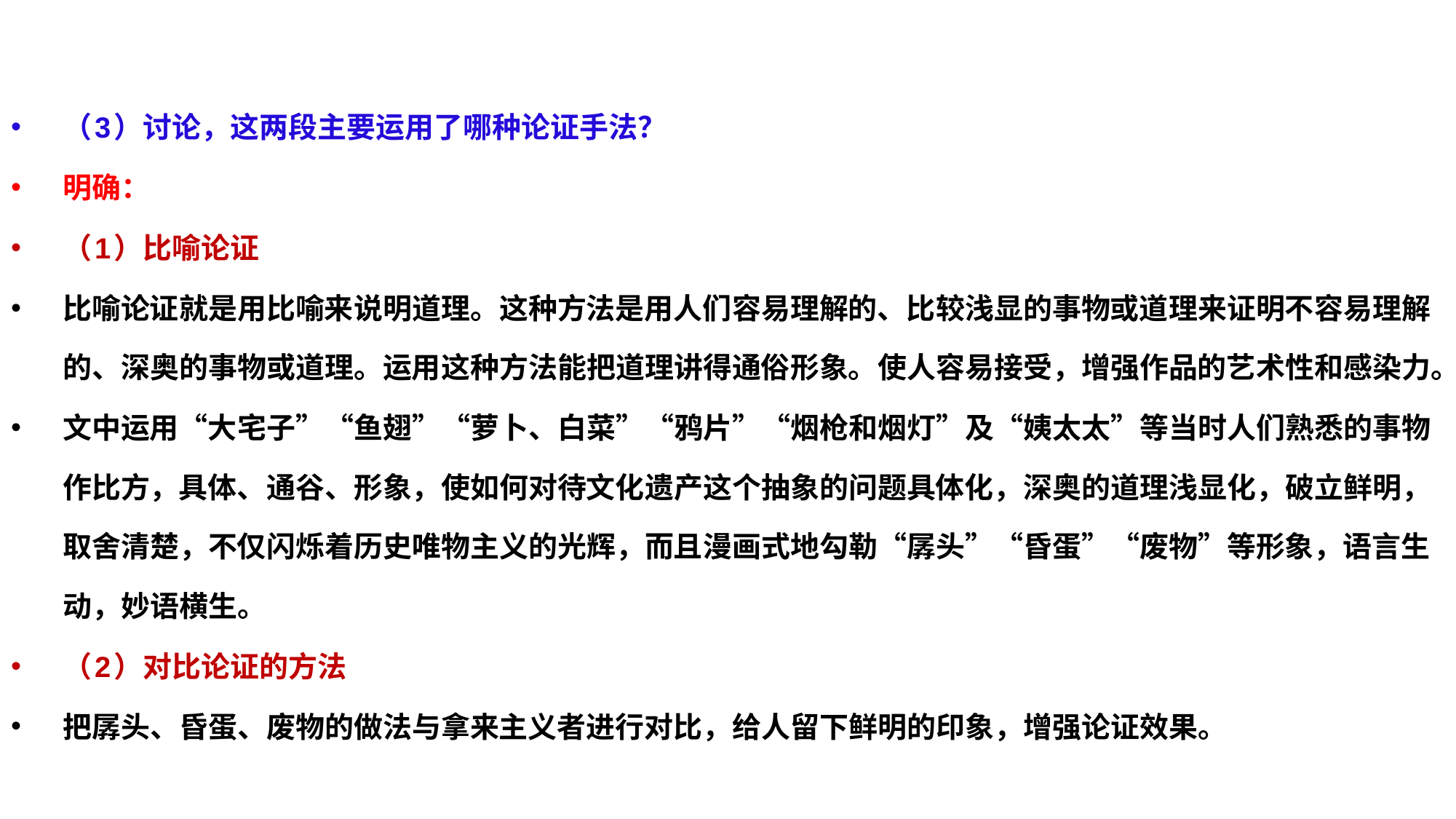

（3）讨论，这两段主要运用了哪种论证手法？
明确：
（1）比喻论证
比喻论证就是用比喻来说明道理。这种方法是用人们容易理解的、比较浅显的事物或道理来证明不容易理解的、深奥的事物或道理。运用这种方法能把道理讲得通俗形象。使人容易接受，增强作品的艺术性和感染力。
文中运用“大宅子”“鱼翅”“萝卜、白菜”“鸦片”“烟枪和烟灯”及“姨太太”等当时人们熟悉的事物作比方，具体、通谷、形象，使如何对待文化遗产这个抽象的问题具体化，深奥的道理浅显化，破立鲜明，取舍清楚，不仅闪烁着历史唯物主义的光辉，而且漫画式地勾勒“孱头”“昏蛋”“废物”等形象，语言生动，妙语横生。
（2）对比论证的方法
把孱头、昏蛋、废物的做法与拿来主义者进行对比，给人留下鲜明的印象，增强论证效果。